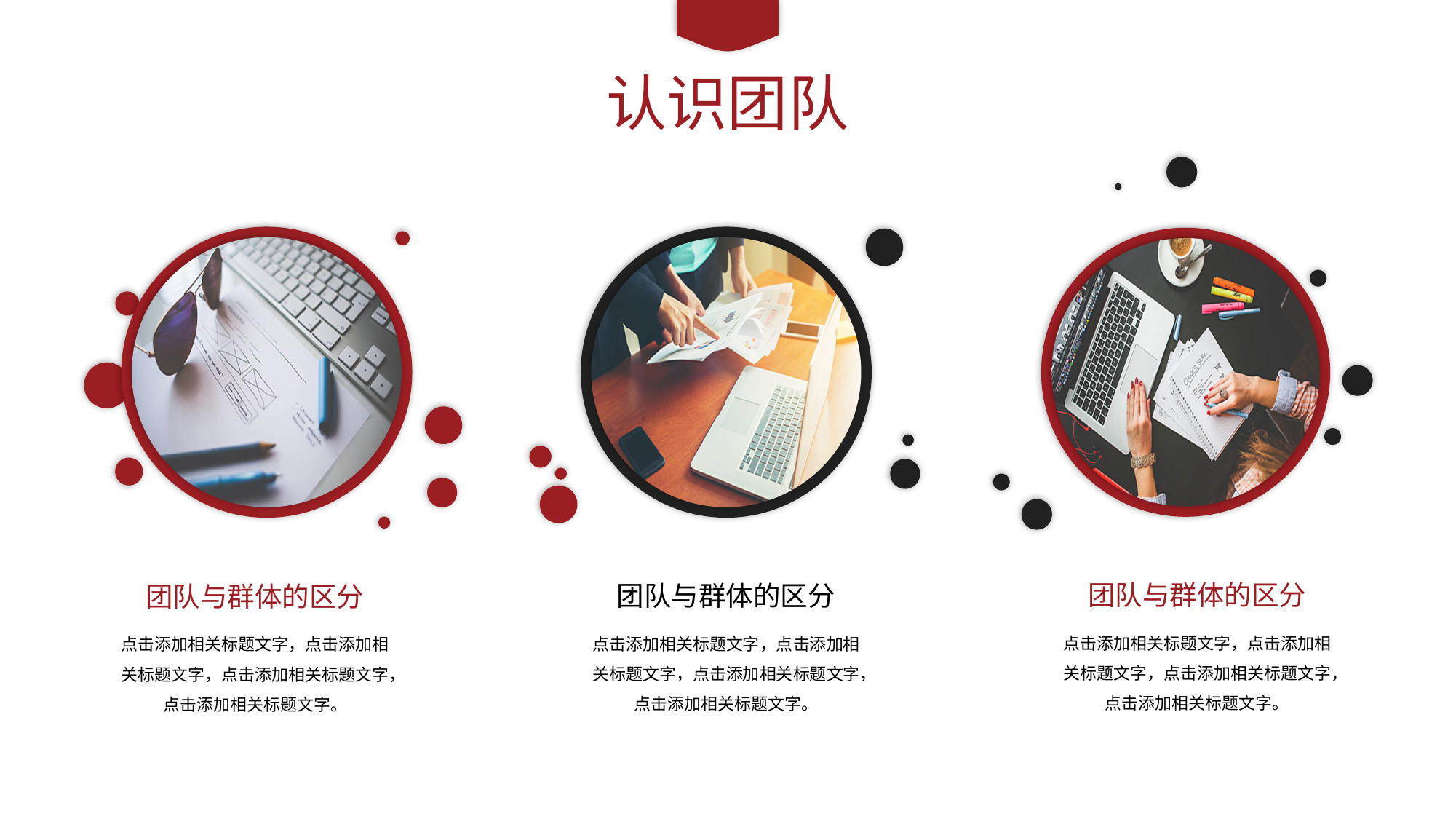

认识团队

团队与群体的区分
点击添加相关标题文字，点击添加相关标题文字，点击添加相关标题文字，点击添加相关标题文字。
团队与群体的区分
点击添加相关标题文字，点击添加相关标题文字，点击添加相关标题文字，点击添加相关标题文字。
团队与群体的区分
点击添加相关标题文字，点击添加相关标题文字，点击添加相关标题文字，点击添加相关标题文字。